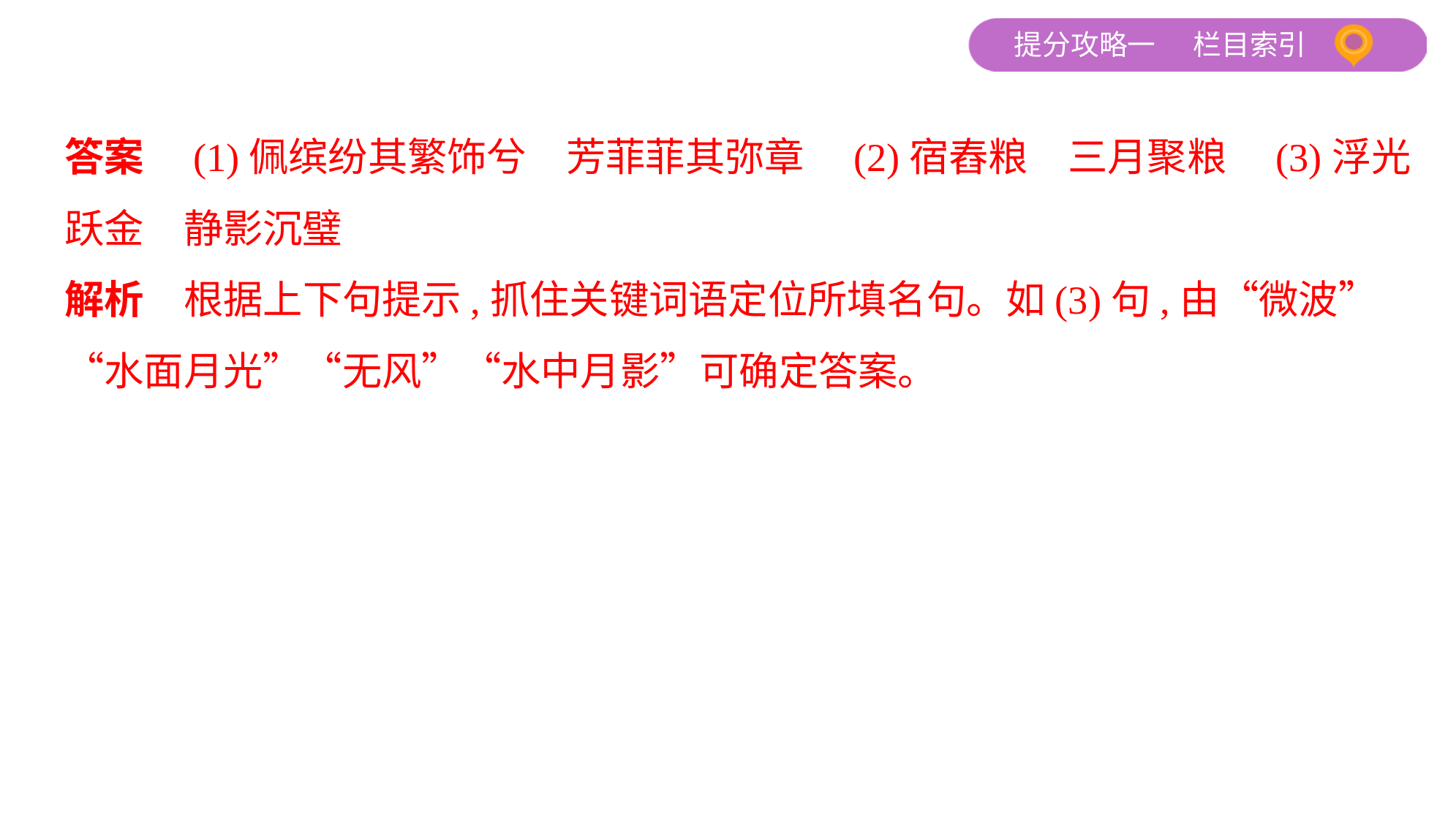

答案　(1)佩缤纷其繁饰兮　芳菲菲其弥章　(2)宿舂粮　三月聚粮　(3)浮光
跃金　静影沉璧
解析　根据上下句提示,抓住关键词语定位所填名句。如(3)句,由“微波”
“水面月光”“无风”“水中月影”可确定答案。